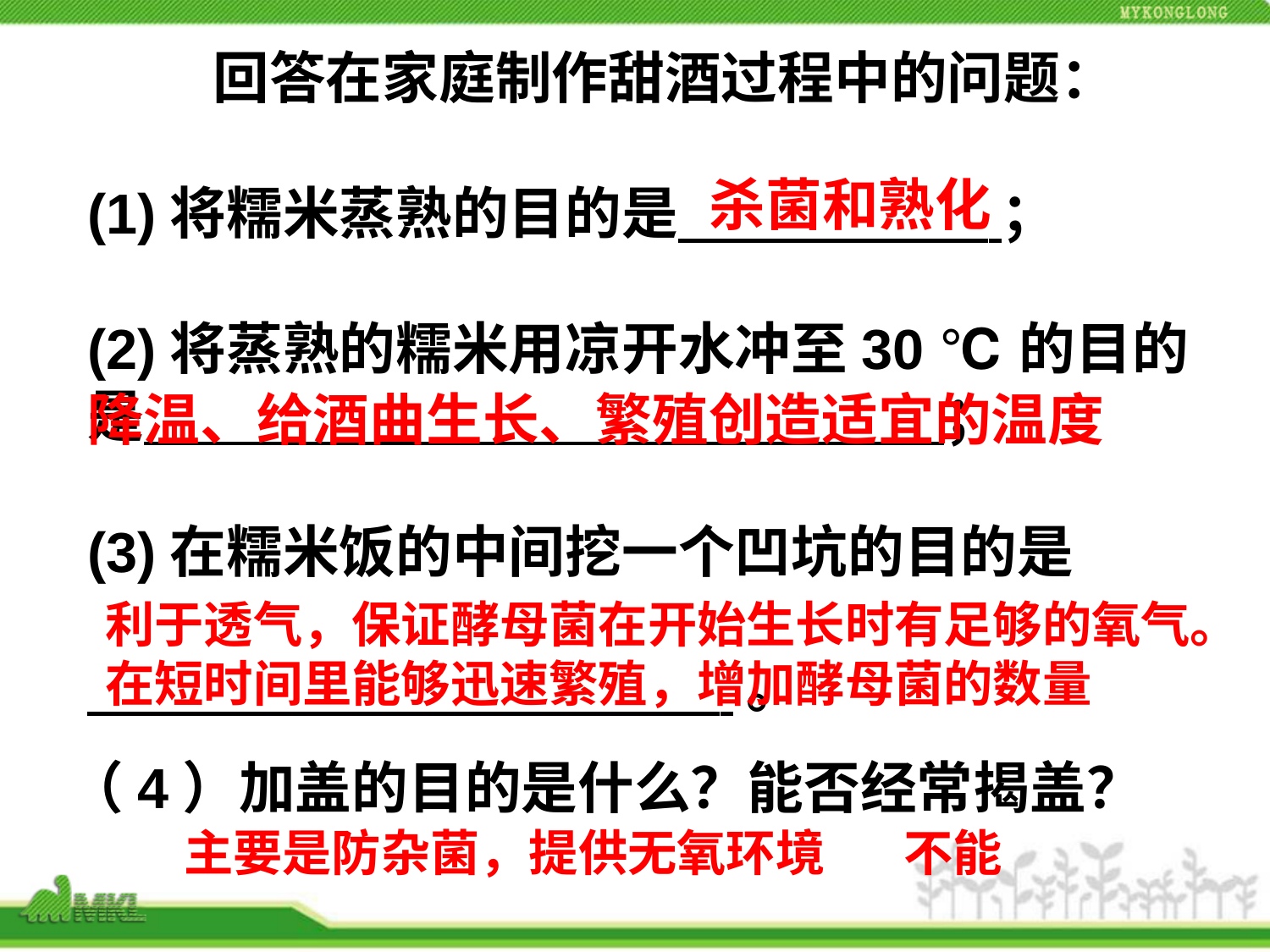

回答在家庭制作甜酒过程中的问题：

(1)将糯米蒸熟的目的是                         ；

(2)将蒸熟的糯米用凉开水冲至30 ℃的目的是                                                              ；

(3)在糯米饭的中间挖一个凹坑的目的是

                                                  。

杀菌和熟化
降温、给酒曲生长、繁殖创造适宜的温度
利于透气，保证酵母菌在开始生长时有足够的氧气。在短时间里能够迅速繁殖，增加酵母菌的数量
（4）加盖的目的是什么？能否经常揭盖？

主要是防杂菌，提供无氧环境       不能